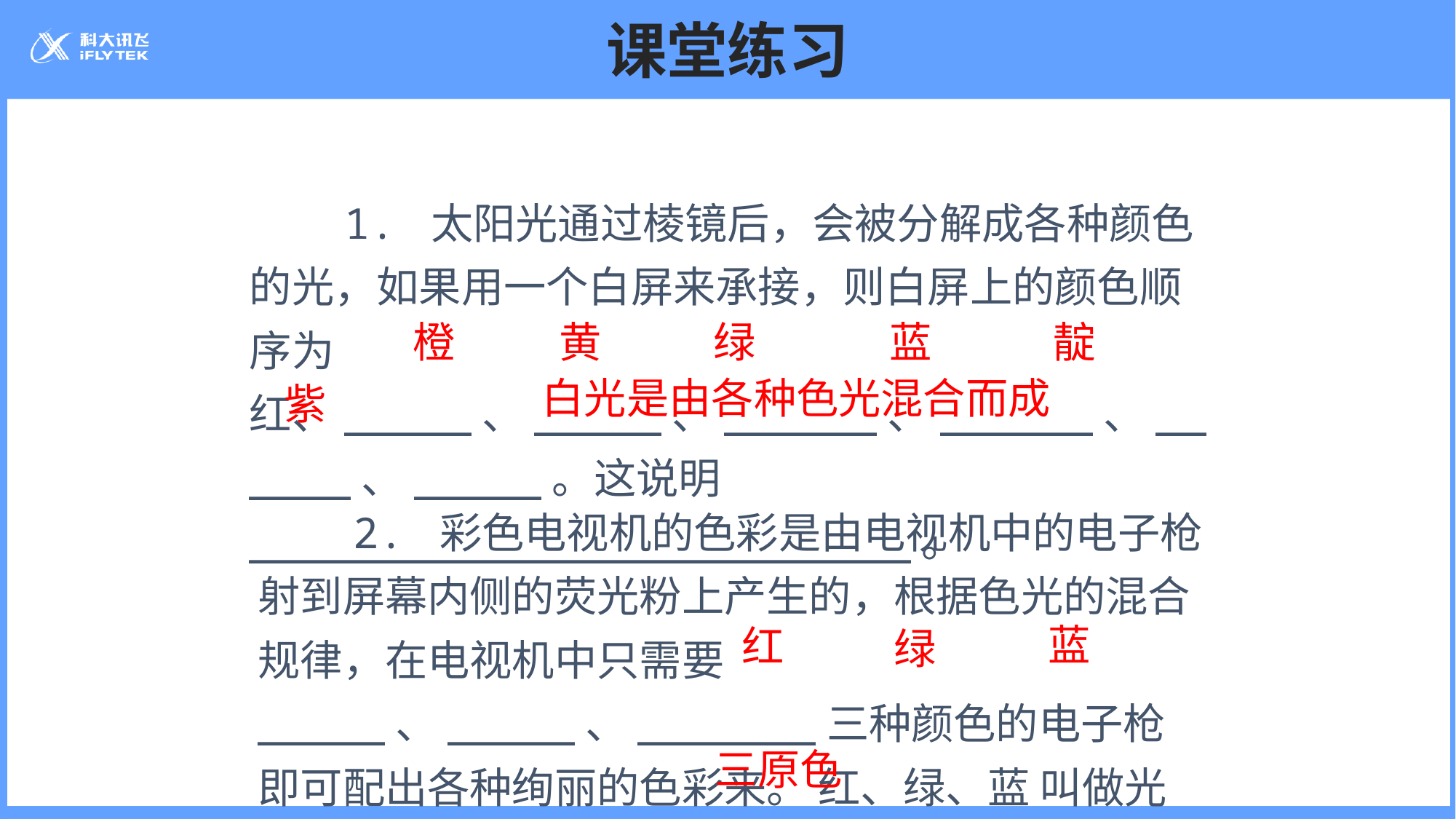

# 课堂练习
　　1. 太阳光通过棱镜后，会被分解成各种颜色的光，如果用一个白屏来承接，则白屏上的颜色顺序为红、_____、_____、______、______、______、_____。这说明__________________________。
黄
绿
蓝
橙
靛
白光是由各种色光混合而成
紫
　　2. 彩色电视机的色彩是由电视机中的电子枪射到屏幕内侧的荧光粉上产生的，根据色光的混合规律，在电视机中只需要_____、_____、_______三种颜色的电子枪即可配出各种绚丽的色彩来。 红、绿、蓝 叫做光的___________。
蓝
红
绿
三原色